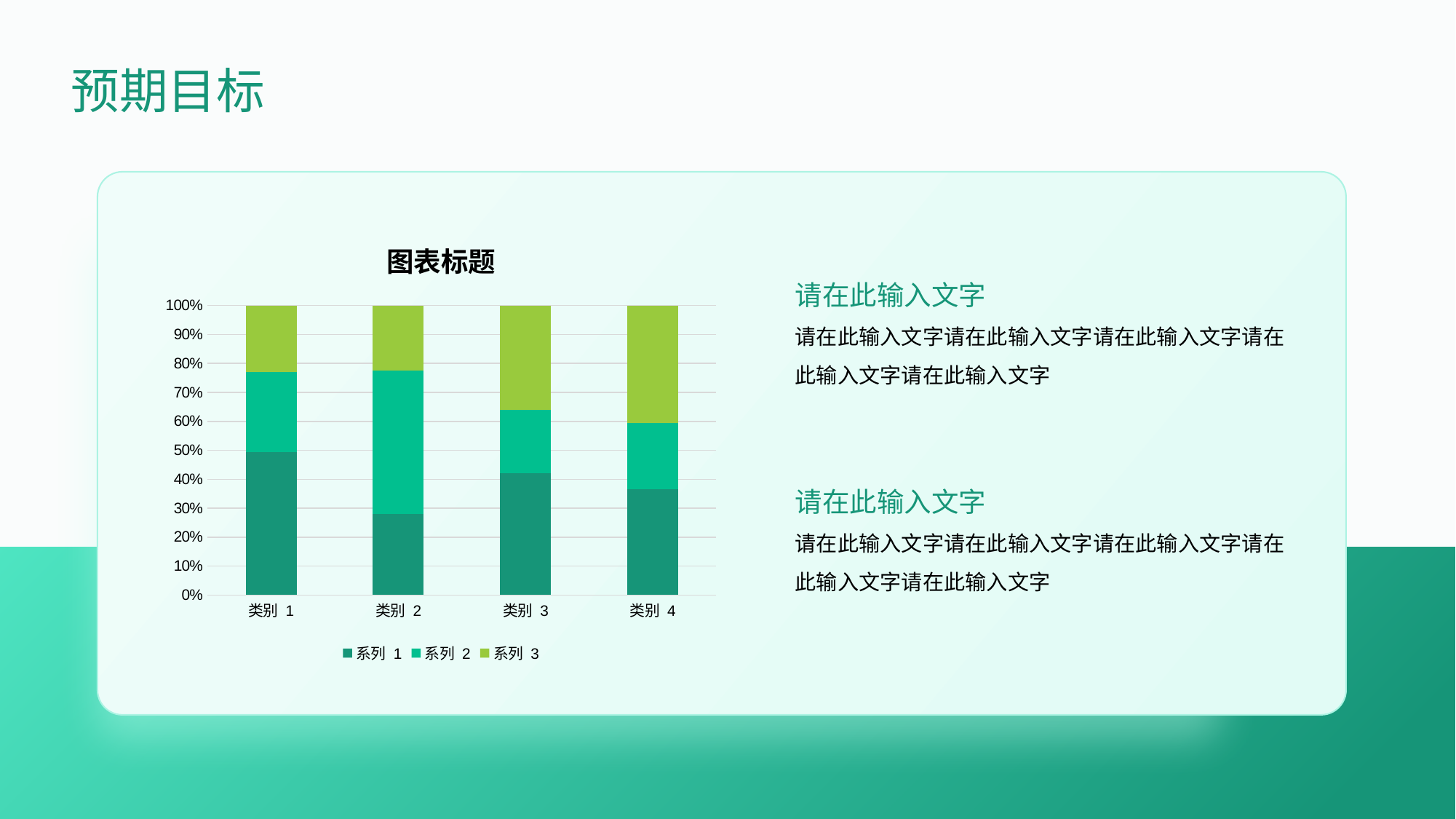

预期目标

### Chart: 图表标题

| Category | 系列 1 | 系列 2 | 系列 3 |
|---|---|---|---|
| 类别 1 | 4.3 | 2.4 | 2.0 |
| 类别 2 | 2.5 | 4.4 | 2.0 |
| 类别 3 | 3.5 | 1.8 | 3.0 |
| 类别 4 | 4.5 | 2.8 | 5.0 |
请在此输入文字
请在此输入文字请在此输入文字请在此输入文字请在此输入文字请在此输入文字
请在此输入文字
请在此输入文字请在此输入文字请在此输入文字请在此输入文字请在此输入文字